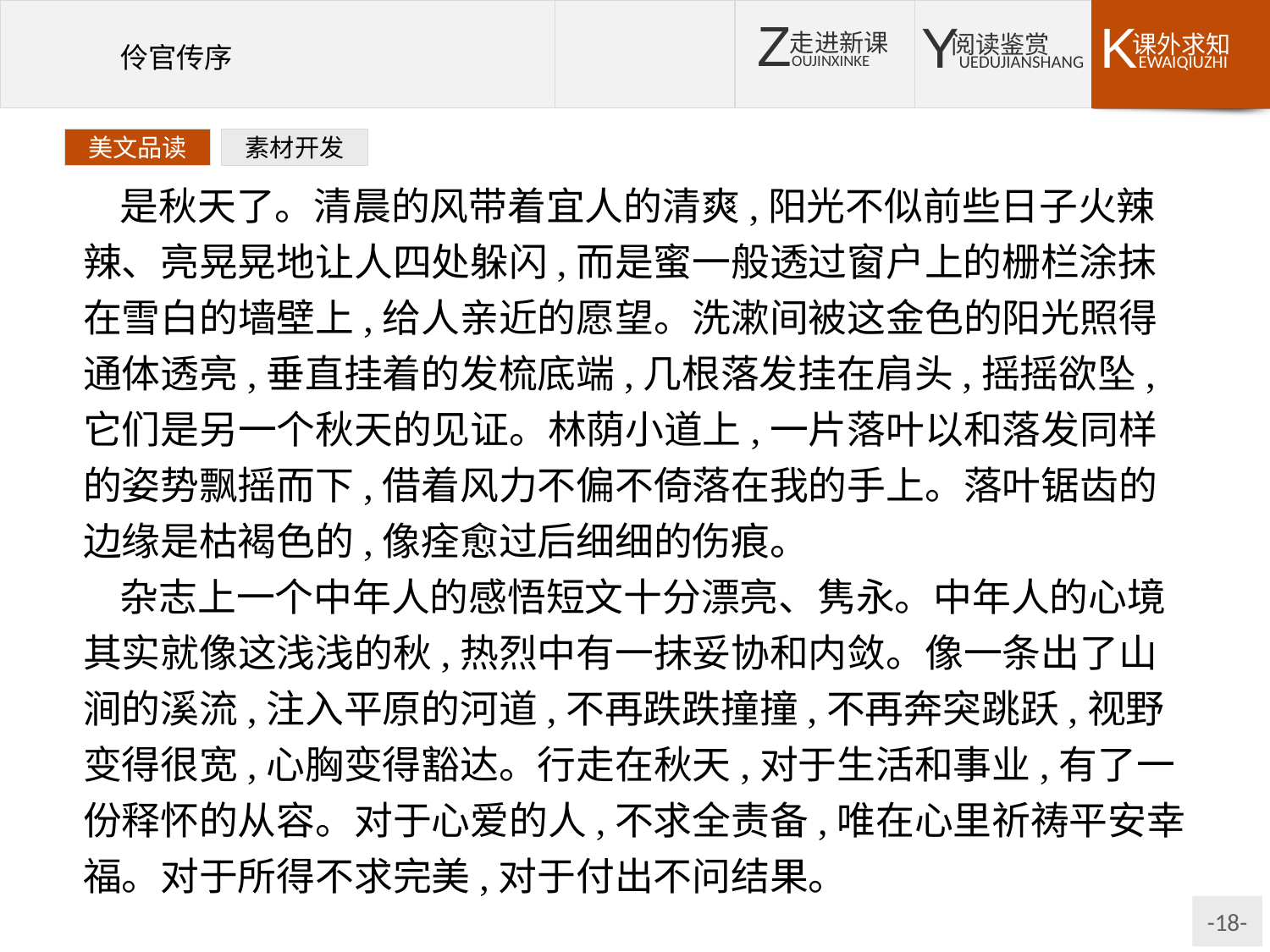

美文品读
素材开发
是秋天了。清晨的风带着宜人的清爽,阳光不似前些日子火辣辣、亮晃晃地让人四处躲闪,而是蜜一般透过窗户上的栅栏涂抹在雪白的墙壁上,给人亲近的愿望。洗漱间被这金色的阳光照得通体透亮,垂直挂着的发梳底端,几根落发挂在肩头,摇摇欲坠,它们是另一个秋天的见证。林荫小道上,一片落叶以和落发同样的姿势飘摇而下,借着风力不偏不倚落在我的手上。落叶锯齿的边缘是枯褐色的,像痊愈过后细细的伤痕。
杂志上一个中年人的感悟短文十分漂亮、隽永。中年人的心境其实就像这浅浅的秋,热烈中有一抹妥协和内敛。像一条出了山涧的溪流,注入平原的河道,不再跌跌撞撞,不再奔突跳跃,视野变得很宽,心胸变得豁达。行走在秋天,对于生活和事业,有了一份释怀的从容。对于心爱的人,不求全责备,唯在心里祈祷平安幸福。对于所得不求完美,对于付出不问结果。